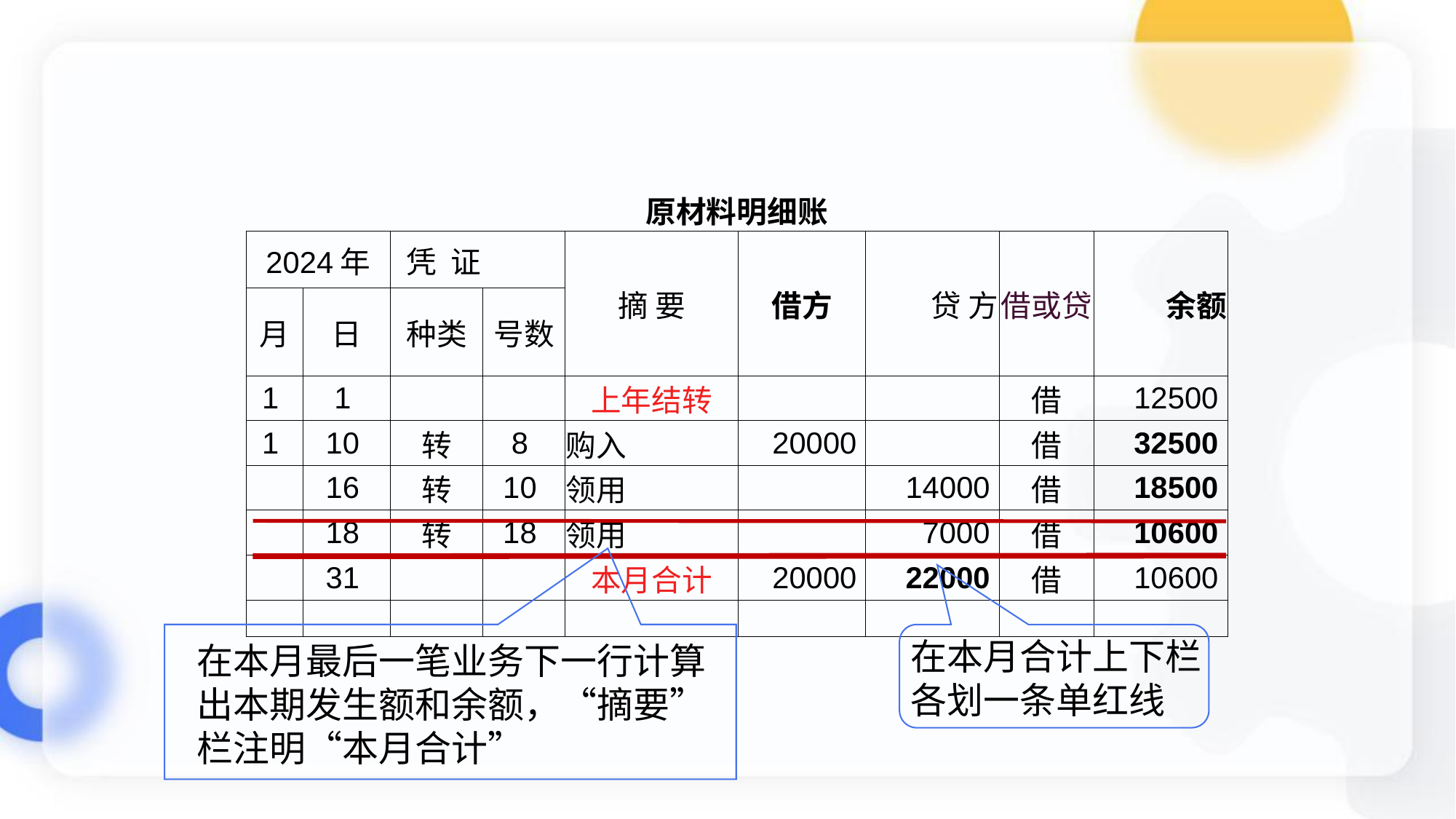

#
| 原材料明细账 |  |  |  |  |  |  |  |  |
| --- | --- | --- | --- | --- | --- | --- | --- | --- |
| 2024年 |  | 凭 证 |  | 摘 要 | 借方 | 贷 方 | 借或贷 | 余额 |
| 月 | 日 | 种类 | 号数 |  |  |  |  |  |
| 1 | 1 |  |  | 上年结转 |  |  | 借 | 12500 |
| 1 | 10 | 转 | 8 | 购入 | 20000 |  | 借 | 32500 |
|  | 16 | 转 | 10 | 领用 |  | 14000 | 借 | 18500 |
|  | 18 | 转 | 18 | 领用 |  | 7000 | 借 | 10600 |
|  | 31 |  |  | 本月合计 | 20000 | 22000 | 借 | 10600 |
|  |  |  |  |  |  |  |  |  |

在本月合计上下栏
各划一条单红线
在本月最后一笔业务下一行计算出本期发生额和余额，“摘要”栏注明“本月合计”